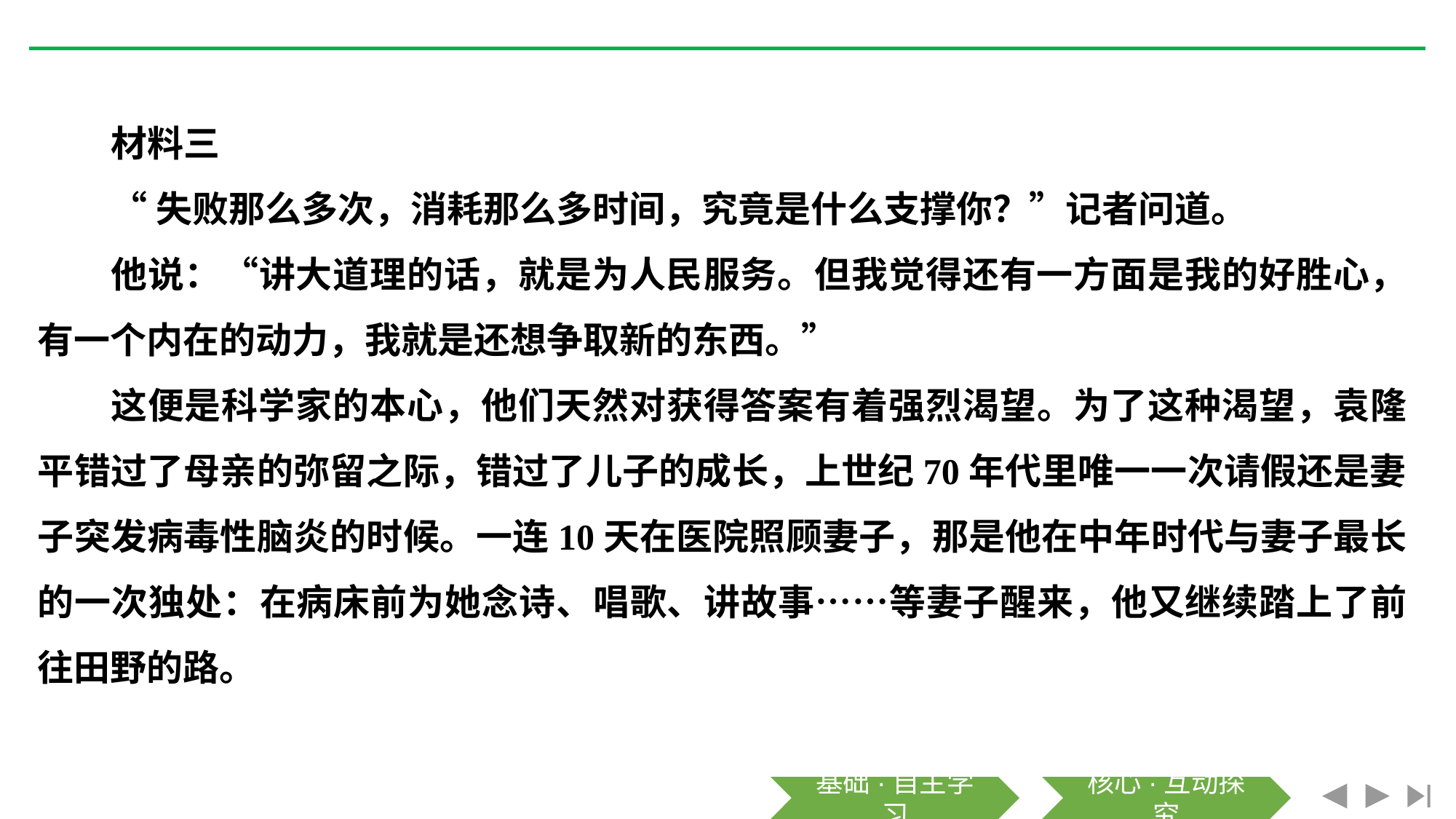

材料三
“失败那么多次，消耗那么多时间，究竟是什么支撑你？”记者问道。
他说：“讲大道理的话，就是为人民服务。但我觉得还有一方面是我的好胜心，有一个内在的动力，我就是还想争取新的东西。”
这便是科学家的本心，他们天然对获得答案有着强烈渴望。为了这种渴望，袁隆平错过了母亲的弥留之际，错过了儿子的成长，上世纪70年代里唯一一次请假还是妻子突发病毒性脑炎的时候。一连10天在医院照顾妻子，那是他在中年时代与妻子最长的一次独处：在病床前为她念诗、唱歌、讲故事……等妻子醒来，他又继续踏上了前往田野的路。